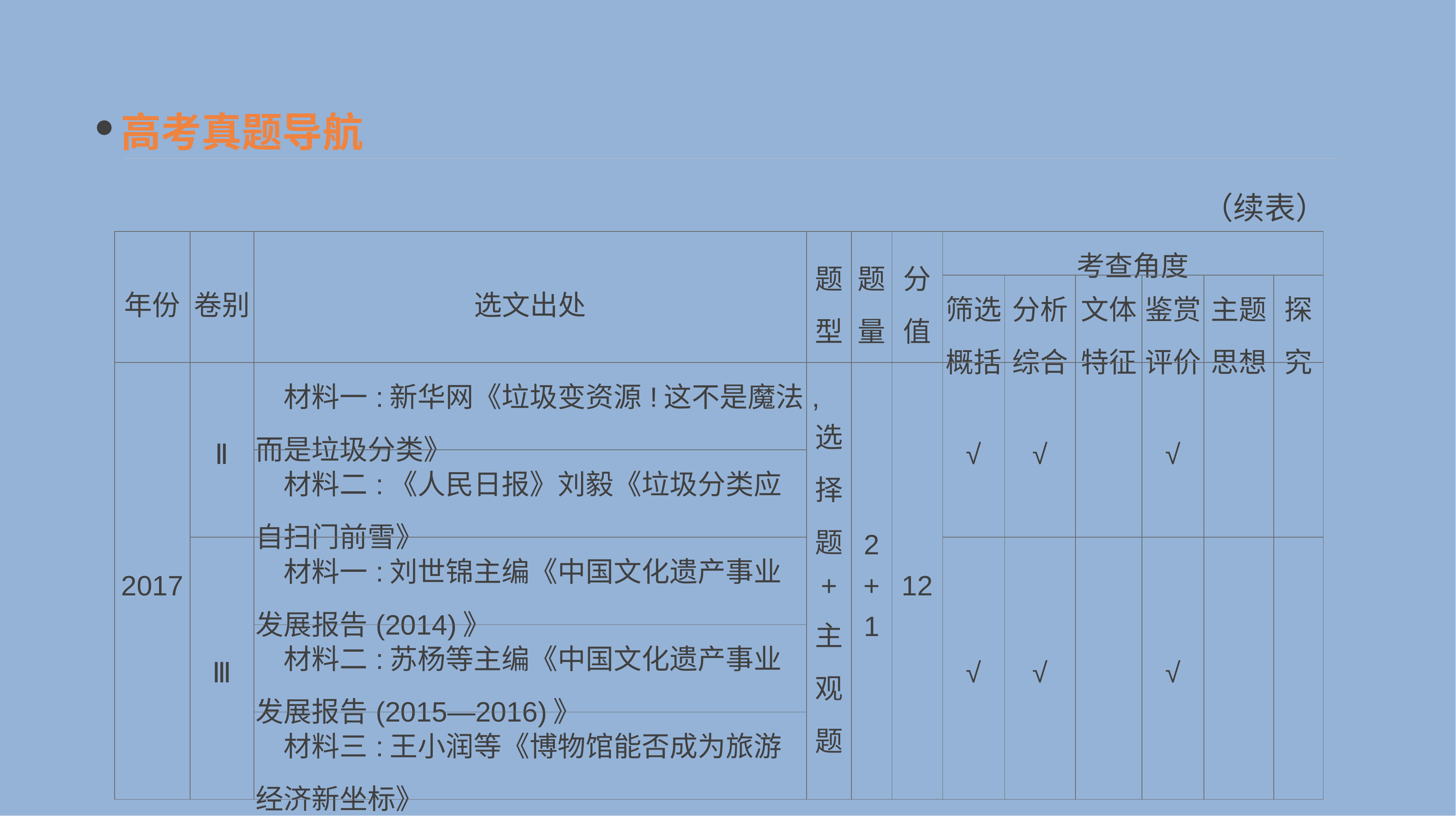

高考真题导航

（续表）
| 年份 | 卷别 | 选文出处 | 题型 | 题量 | 分值 | 考查角度 |  |  |  |  |  |
| --- | --- | --- | --- | --- | --- | --- | --- | --- | --- | --- | --- |
|  |  |  |  |  |  | 筛选 概括 | 分析 综合 | 文体 特征 | 鉴赏 评价 | 主题 思想 | 探究 |
| 2017 | Ⅱ | 材料一:新华网《垃圾变资源!这不是魔法,而是垃圾分类》 | 选择题 + 主观题 | 2 + 1 | 12 | √ | √ |  | √ |  |  |
|  |  | 材料二:《人民日报》刘毅《垃圾分类应自扫门前雪》 |  |  |  |  |  |  |  |  |  |
|  | Ⅲ | 材料一:刘世锦主编《中国文化遗产事业发展报告(2014)》 |  |  |  | √ | √ |  | √ |  |  |
|  |  | 材料二:苏杨等主编《中国文化遗产事业发展报告(2015—2016)》 |  |  |  |  |  |  |  |  |  |
|  |  | 材料三:王小润等《博物馆能否成为旅游经济新坐标》 |  |  |  |  |  |  |  |  |  |